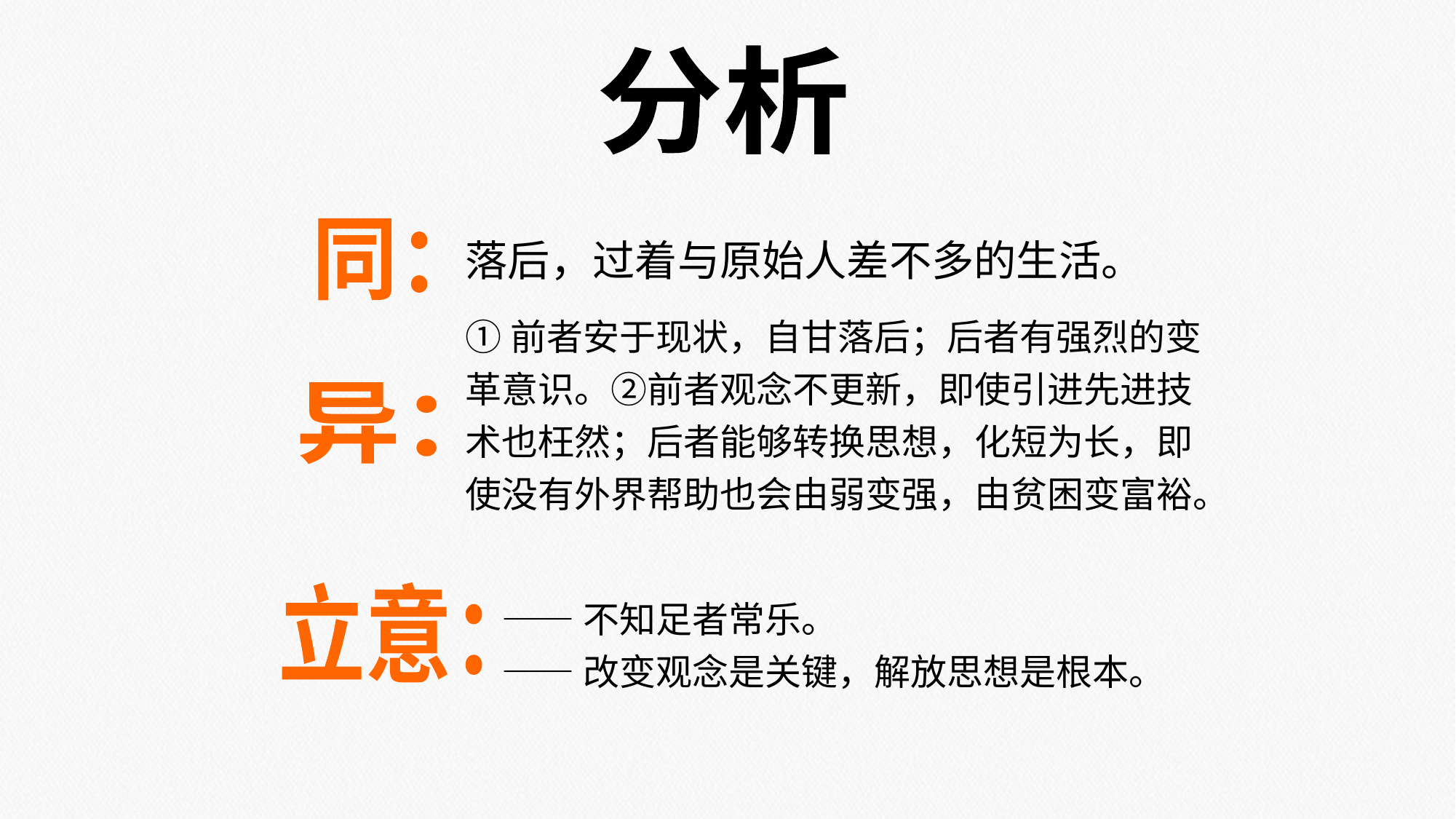

分析
同：
落后，过着与原始人差不多的生活。
①前者安于现状，自甘落后；后者有强烈的变革意识。②前者观念不更新，即使引进先进技术也枉然；后者能够转换思想，化短为长，即使没有外界帮助也会由弱变强，由贫困变富裕。
异：
立意：
——不知足者常乐。
——改变观念是关键，解放思想是根本。